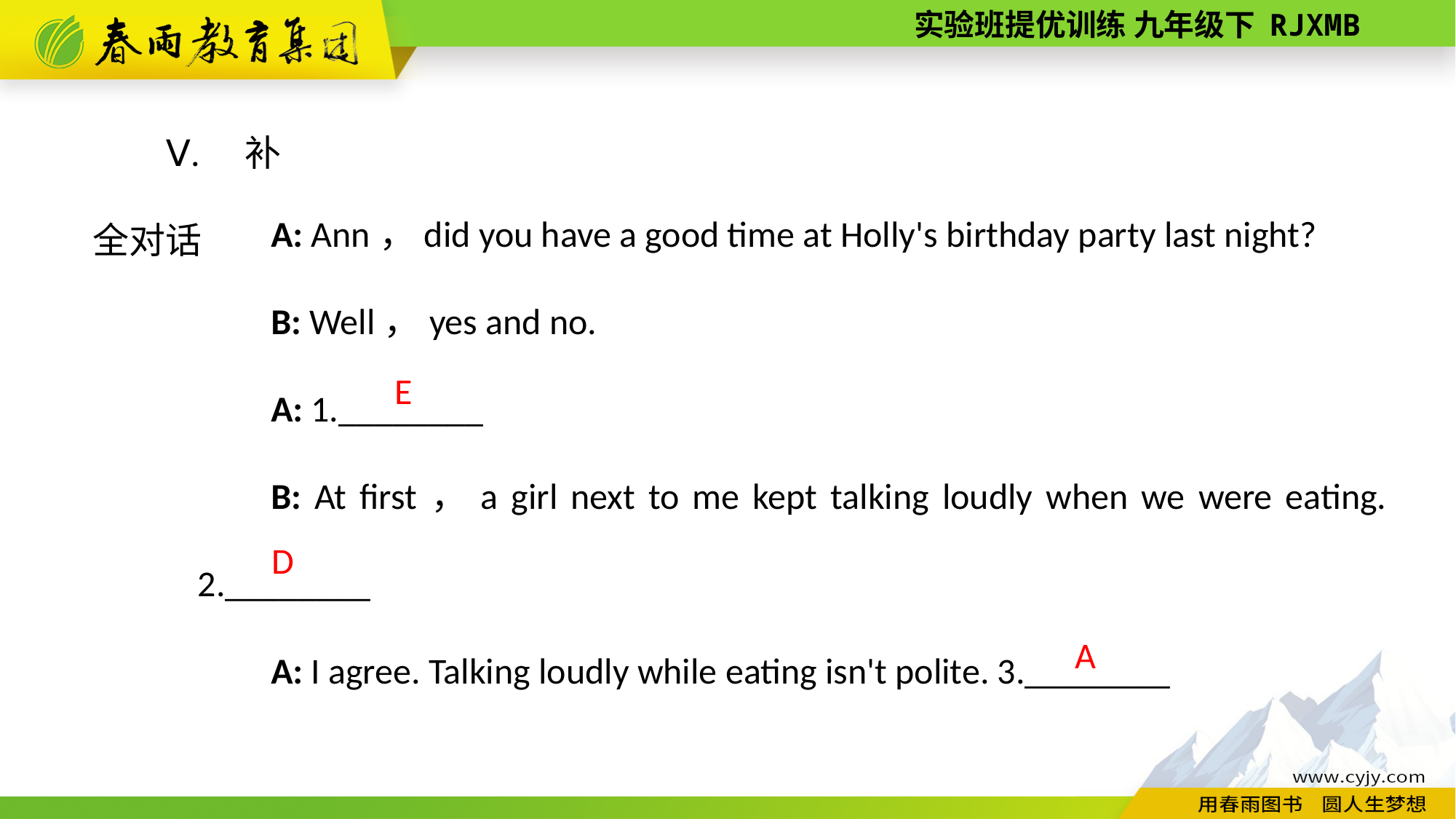

Ⅴ. 补全对话
A: Ann，did you have a good time at Holly's birthday party last night?
B: Well，yes and no.
A: 1.________
B: At first，a girl next to me kept talking loudly when we were eating. 2.________
A: I agree. Talking loudly while eating isn't polite. 3.________
E
D
A